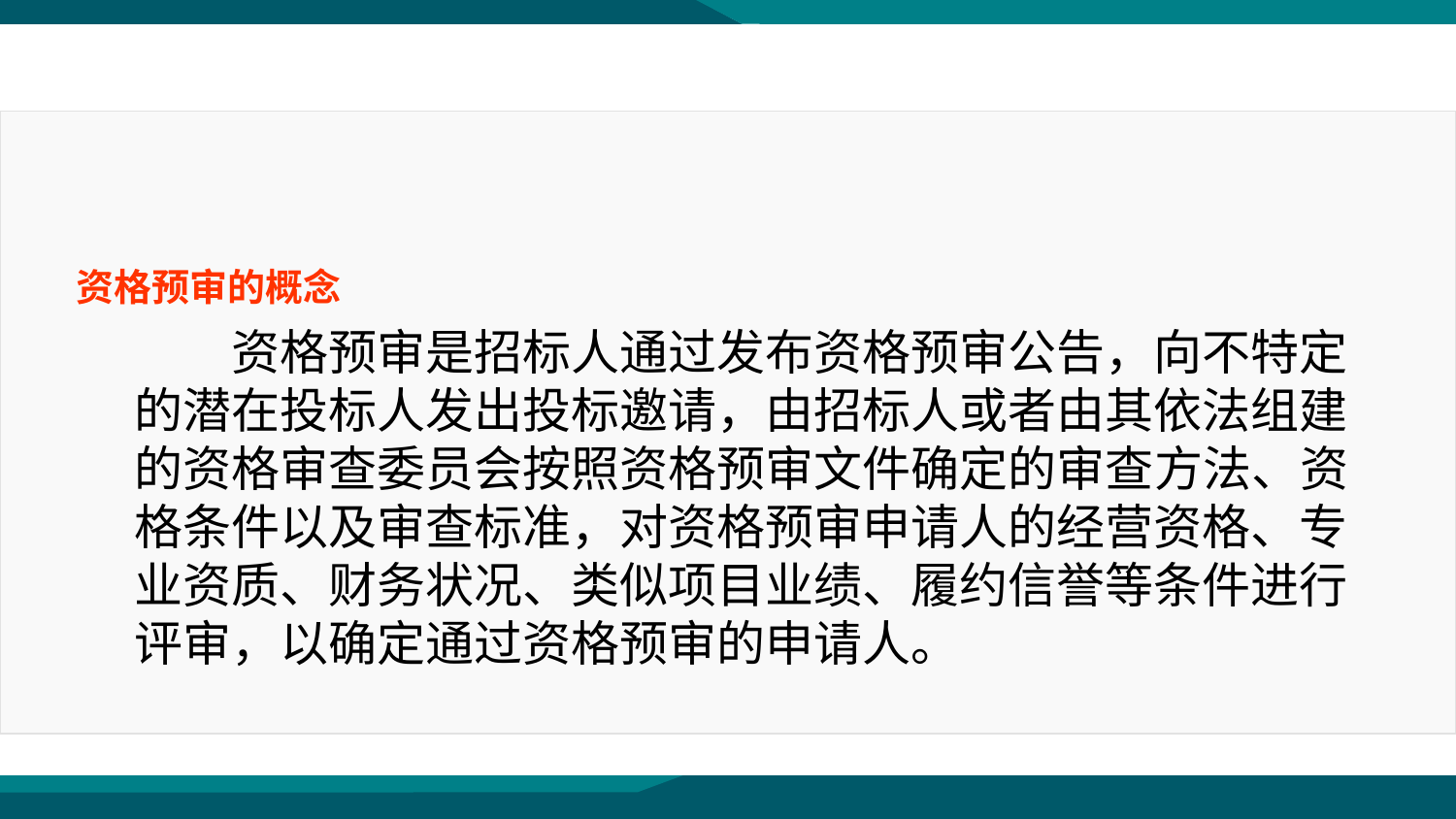

资格预审的概念
　　资格预审是招标人通过发布资格预审公告，向不特定的潜在投标人发出投标邀请，由招标人或者由其依法组建的资格审查委员会按照资格预审文件确定的审查方法、资格条件以及审查标准，对资格预审申请人的经营资格、专业资质、财务状况、类似项目业绩、履约信誉等条件进行评审，以确定通过资格预审的申请人。